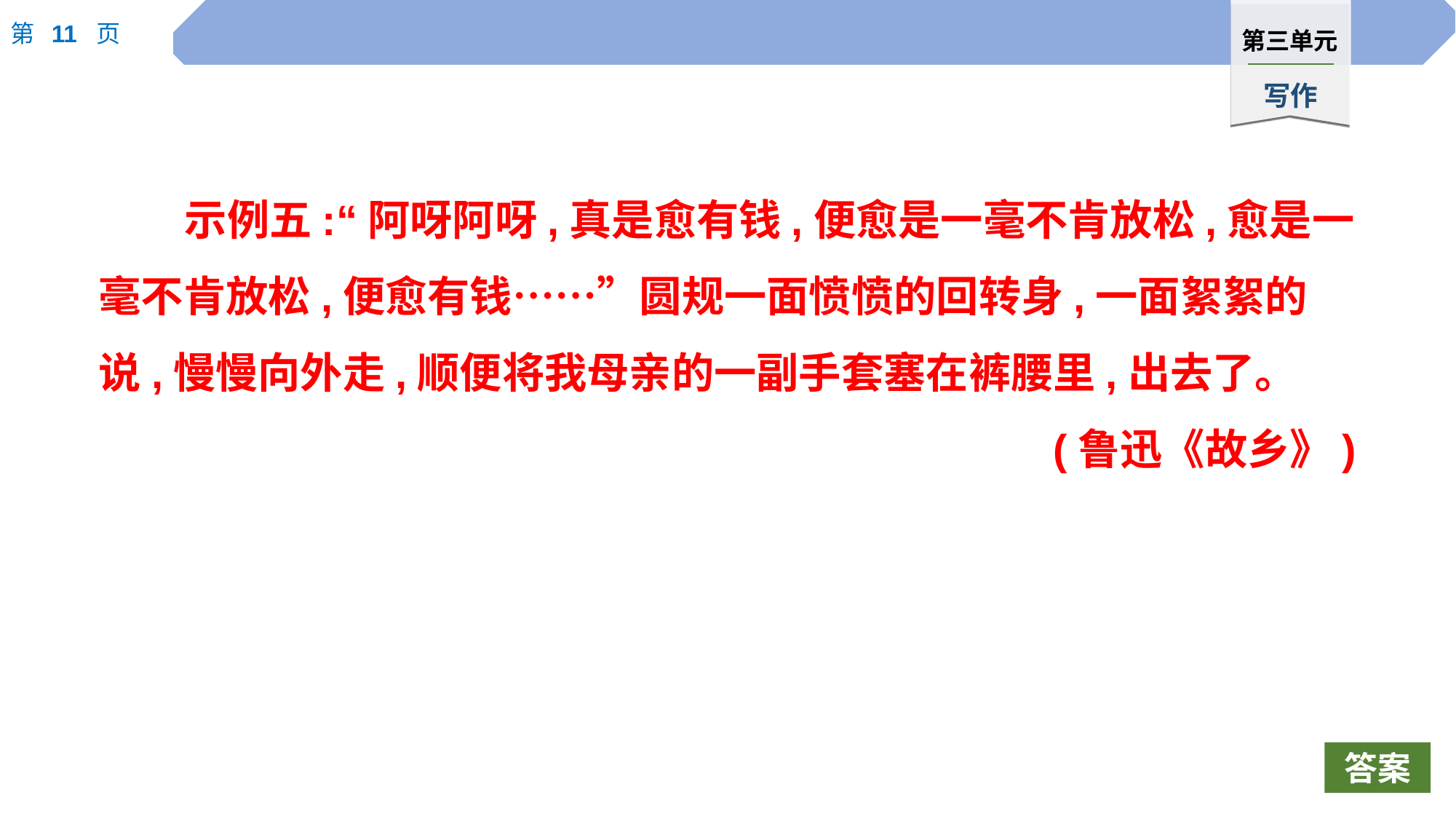

示例五:“阿呀阿呀,真是愈有钱,便愈是一毫不肯放松,愈是一毫不肯放松,便愈有钱……”圆规一面愤愤的回转身,一面絮絮的说,慢慢向外走,顺便将我母亲的一副手套塞在裤腰里,出去了。
(鲁迅《故乡》)
答案